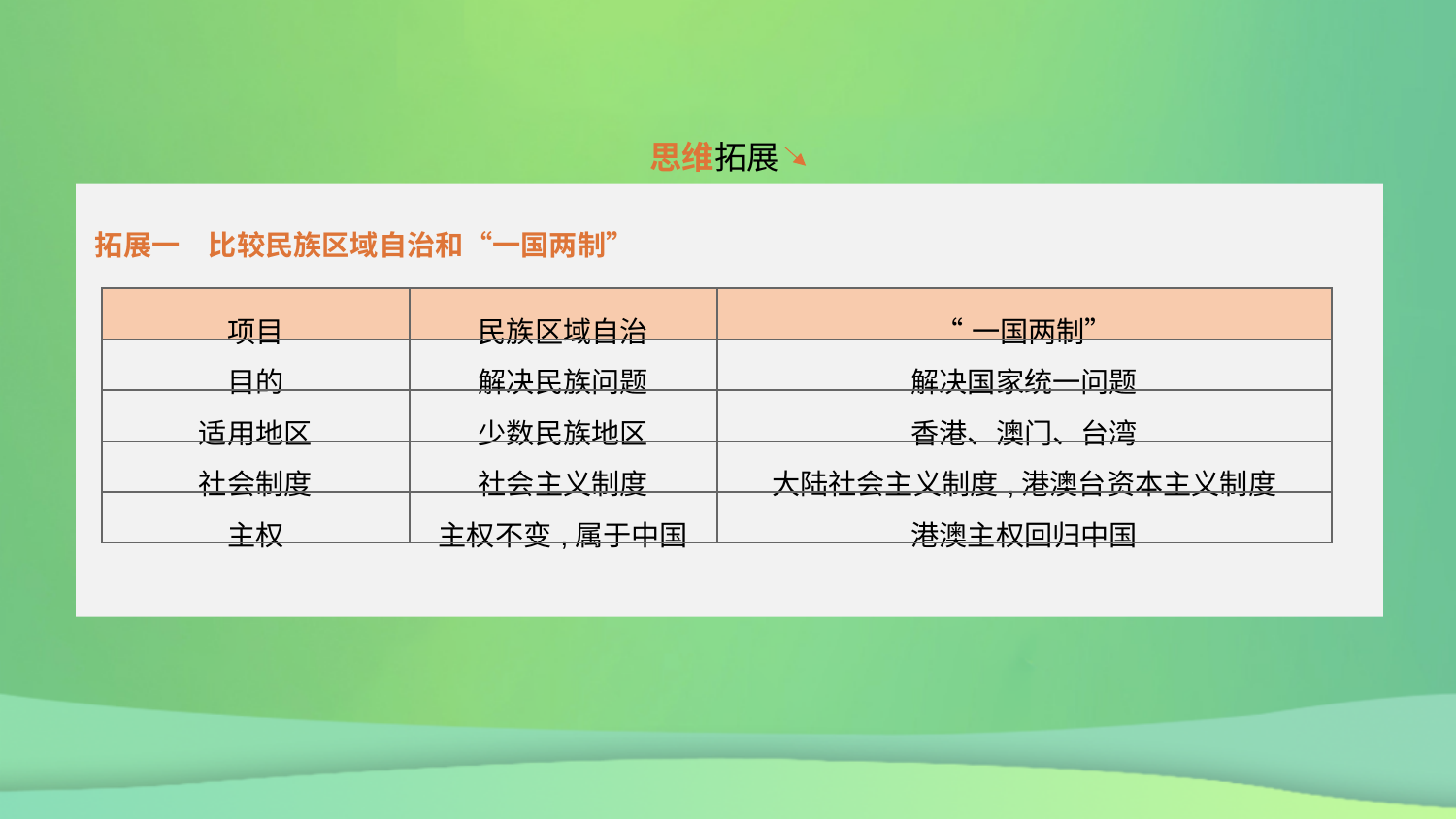

思维拓展

拓展一　比较民族区域自治和“一国两制”
| 项目 | 民族区域自治 | “一国两制” |
| --- | --- | --- |
| 目的 | 解决民族问题 | 解决国家统一问题 |
| 适用地区 | 少数民族地区 | 香港、澳门、台湾 |
| 社会制度 | 社会主义制度 | 大陆社会主义制度,港澳台资本主义制度 |
| 主权 | 主权不变,属于中国 | 港澳主权回归中国 |